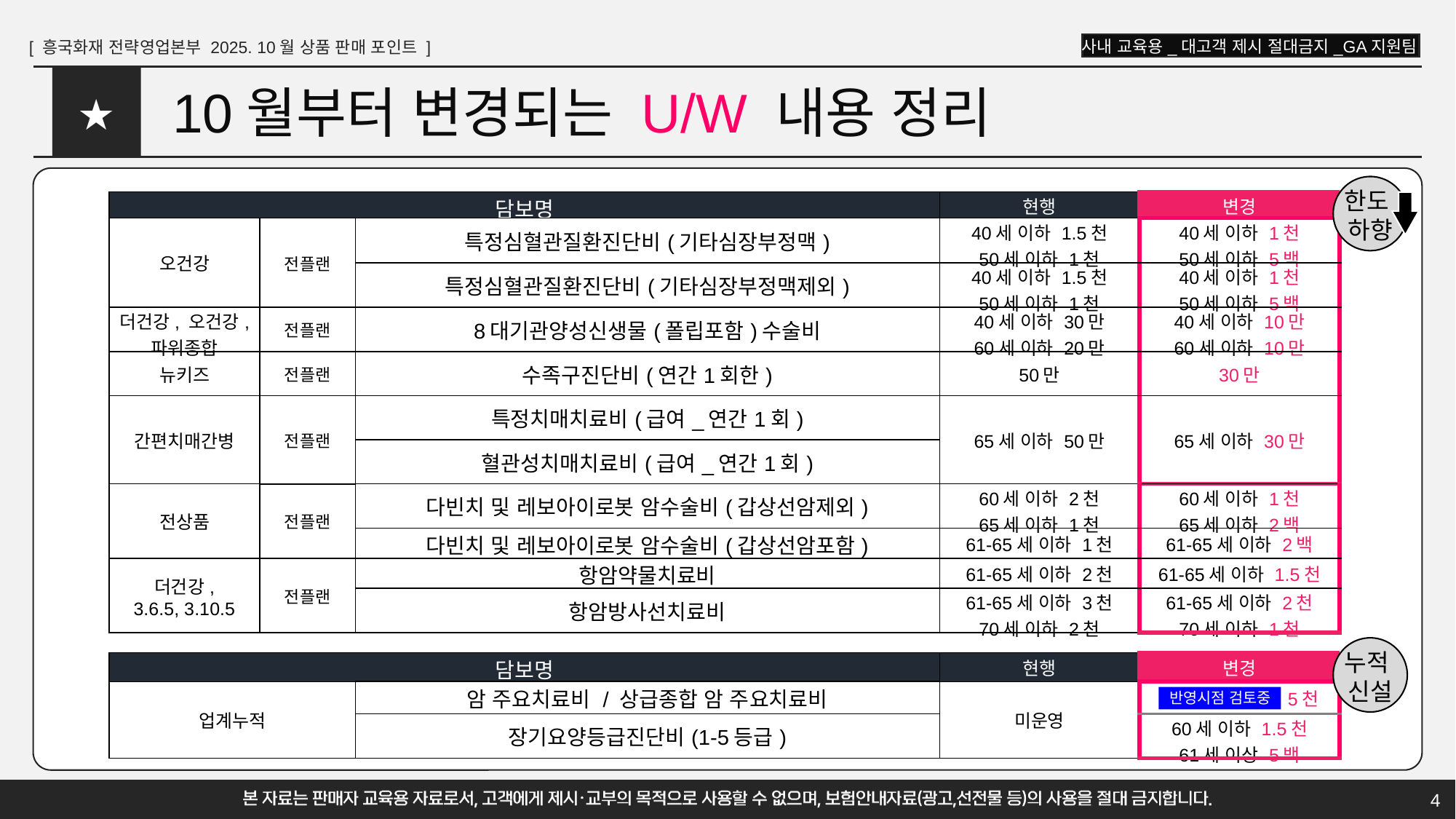

# 10월부터 변경되는 U/W 내용 정리
★

한도
하향

| 담보명 |  |  | 현행 | 변경 |
| --- | --- | --- | --- | --- |
| 오건강 | 전플랜 | 특정심혈관질환진단비(기타심장부정맥) | 40세 이하 1.5천 50세 이하 1천 | 40세 이하 1천 50세 이하 5백 |
|  |  | 특정심혈관질환진단비(기타심장부정맥제외) | 40세 이하 1.5천 50세 이하 1천 | 40세 이하 1천 50세 이하 5백 |
| 더건강, 오건강, 파워종합 | 전플랜 | 8대기관양성신생물(폴립포함)수술비 | 40세 이하 30만 60세 이하 20만 | 40세 이하 10만 60세 이하 10만 |
| 뉴키즈 | 전플랜 | 수족구진단비(연간1회한) | 50만 | 30만 |
| 간편치매간병 | 전플랜 | 특정치매치료비(급여\_연간1회) | 65세 이하 50만 | 65세 이하 30만 |
|  |  | 혈관성치매치료비(급여\_연간1회) |  |  |
| 전상품 | 전플랜 | 다빈치 및 레보아이로봇 암수술비(갑상선암제외) | 60세 이하 2천 65세 이하 1천 | 60세 이하 1천 65세 이하 2백 |
| --- | --- | --- | --- | --- |
|  |  | 다빈치 및 레보아이로봇 암수술비(갑상선암포함) | 61-65세 이하 1천 | 61-65세 이하 2백 |
| 더건강, 3.6.5, 3.10.5 | 전플랜 | 항암약물치료비 | 61-65세 이하 2천 | 61-65세 이하 1.5천 |
|  |  | 항암방사선치료비 | 61-65세 이하 3천 70세 이하 2천 | 61-65세 이하 2천 70세 이하 1천 |

누적
신설
| 담보명 |  | 현행 | 변경 |
| --- | --- | --- | --- |
| 업계누적 | 암 주요치료비 / 상급종합 암 주요치료비 | 미운영 | 5천 |
|  | 장기요양등급진단비(1-5등급) |  | 60세 이하 1.5천 61세 이상 5백 |
반영시점 검토중

4